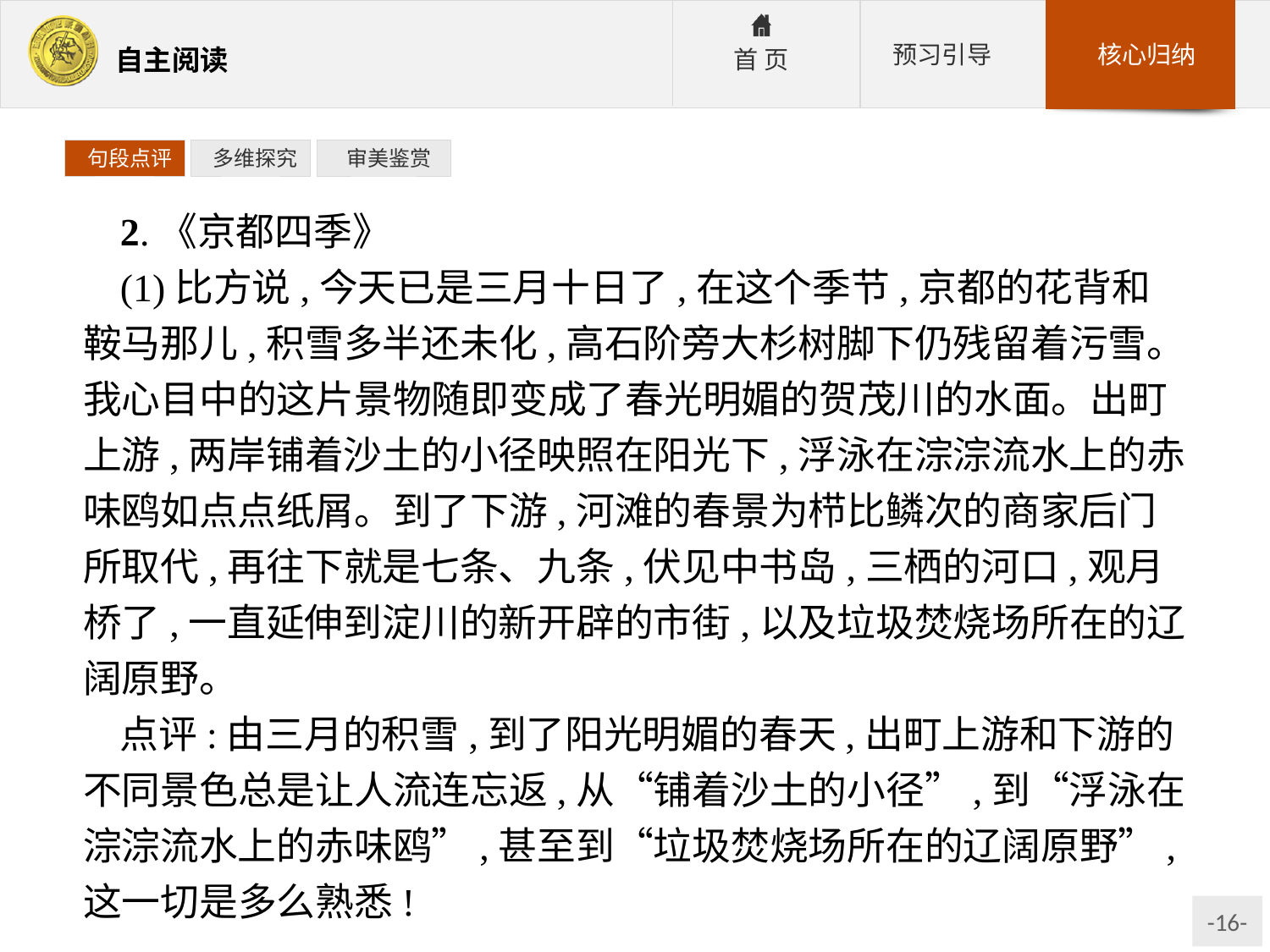

句段点评
 多维探究
 审美鉴赏
2.《京都四季》
(1)比方说,今天已是三月十日了,在这个季节,京都的花背和鞍马那儿,积雪多半还未化,高石阶旁大杉树脚下仍残留着污雪。我心目中的这片景物随即变成了春光明媚的贺茂川的水面。出町上游,两岸铺着沙土的小径映照在阳光下,浮泳在淙淙流水上的赤味鸥如点点纸屑。到了下游,河滩的春景为栉比鳞次的商家后门所取代,再往下就是七条、九条,伏见中书岛,三栖的河口,观月桥了,一直延伸到淀川的新开辟的市街,以及垃圾焚烧场所在的辽阔原野。
点评:由三月的积雪,到了阳光明媚的春天,出町上游和下游的不同景色总是让人流连忘返,从“铺着沙土的小径”,到“浮泳在淙淙流水上的赤味鸥”,甚至到“垃圾焚烧场所在的辽阔原野”,这一切是多么熟悉!